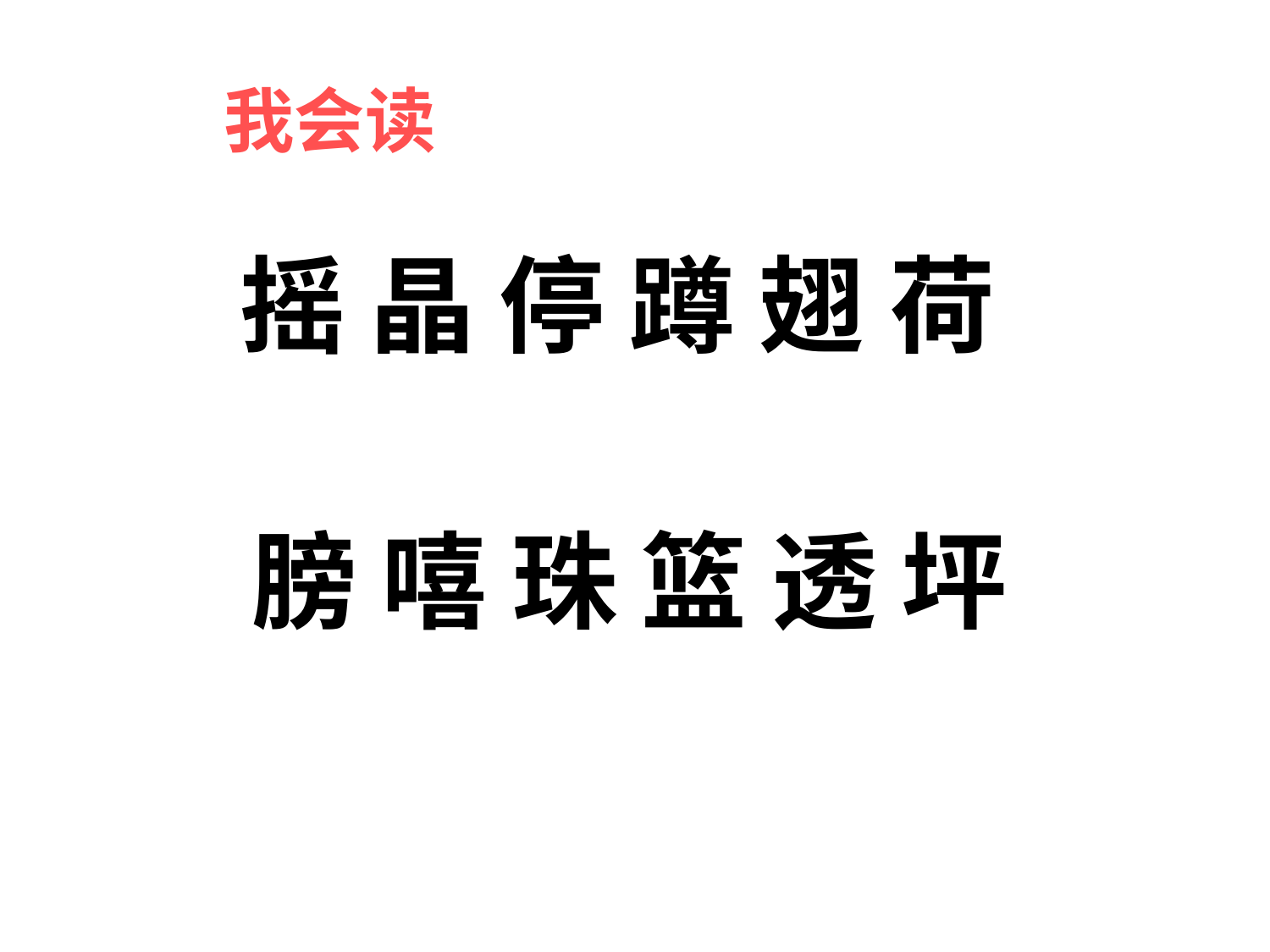

我会读
摇 晶 停 蹲 翅 荷

膀 嘻 珠 篮 透 坪